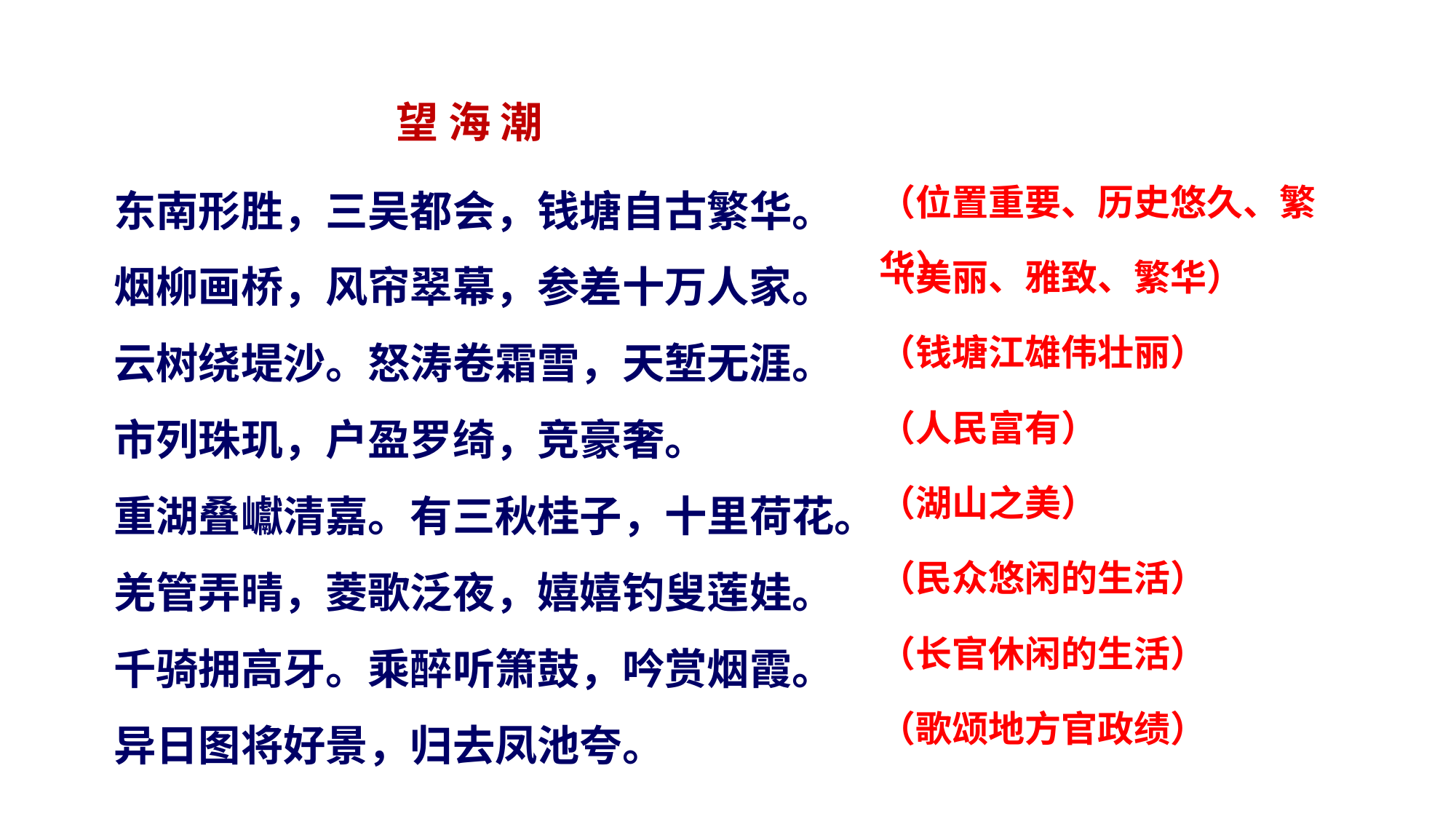

望 海 潮
东南形胜，三吴都会，钱塘自古繁华。
烟柳画桥，风帘翠幕，参差十万人家。
云树绕堤沙。怒涛卷霜雪，天堑无涯。
市列珠玑，户盈罗绮，竞豪奢。
重湖叠巘清嘉。有三秋桂子，十里荷花。
羌管弄晴，菱歌泛夜，嬉嬉钓叟莲娃。
千骑拥高牙。乘醉听箫鼓，吟赏烟霞。
异日图将好景，归去凤池夸。
（位置重要、历史悠久、繁华）
（美丽、雅致、繁华）
（钱塘江雄伟壮丽）
（人民富有）
（湖山之美）
（民众悠闲的生活）
（长官休闲的生活）
（歌颂地方官政绩）